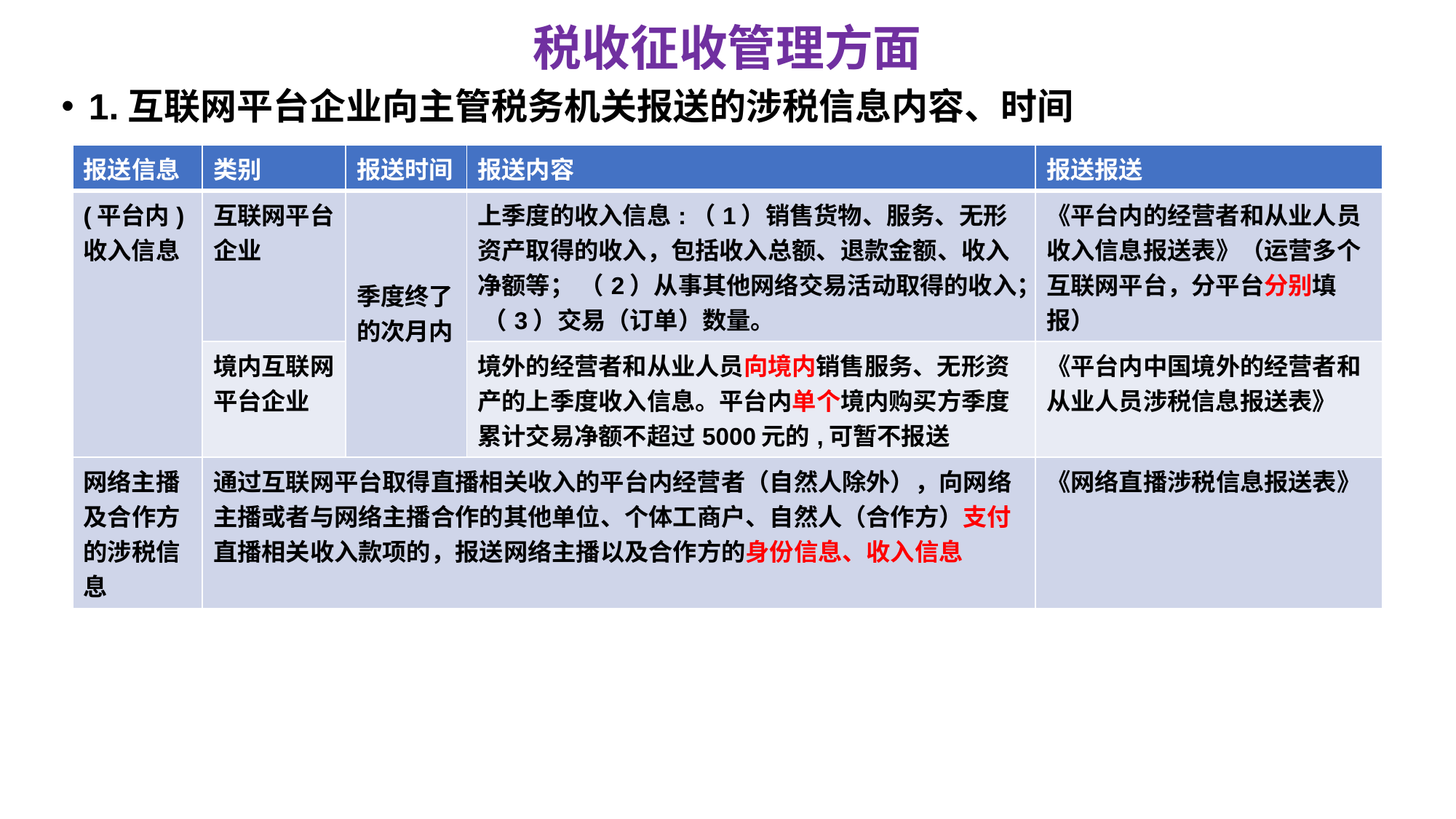

# 税收征收管理方面
1.互联网平台企业向主管税务机关报送的涉税信息内容、时间

| 报送信息 | 类别 | 报送时间 | 报送内容 | 报送报送 |
| --- | --- | --- | --- | --- |
| (平台内)收入信息 | 互联网平台企业 | 季度终了的次月内 | 上季度的收入信息:（1）销售货物、服务、无形资产取得的收入，包括收入总额、退款金额、收入净额等； （2）从事其他网络交易活动取得的收入； （3）交易（订单）数量。 | 《平台内的经营者和从业人员收入信息报送表》（运营多个互联网平台，分平台分别填报） |
|  | 境内互联网平台企业 |  | 境外的经营者和从业人员向境内销售服务、无形资产的上季度收入信息。平台内单个境内购买方季度累计交易净额不超过5000元的,可暂不报送 | 《平台内中国境外的经营者和从业人员涉税信息报送表》 |
| 网络主播及合作方的涉税信息 | 通过互联网平台取得直播相关收入的平台内经营者（自然人除外），向网络主播或者与网络主播合作的其他单位、个体工商户、自然人（合作方）支付直播相关收入款项的，报送网络主播以及合作方的身份信息、收入信息 |  |  | 《网络直播涉税信息报送表》 |